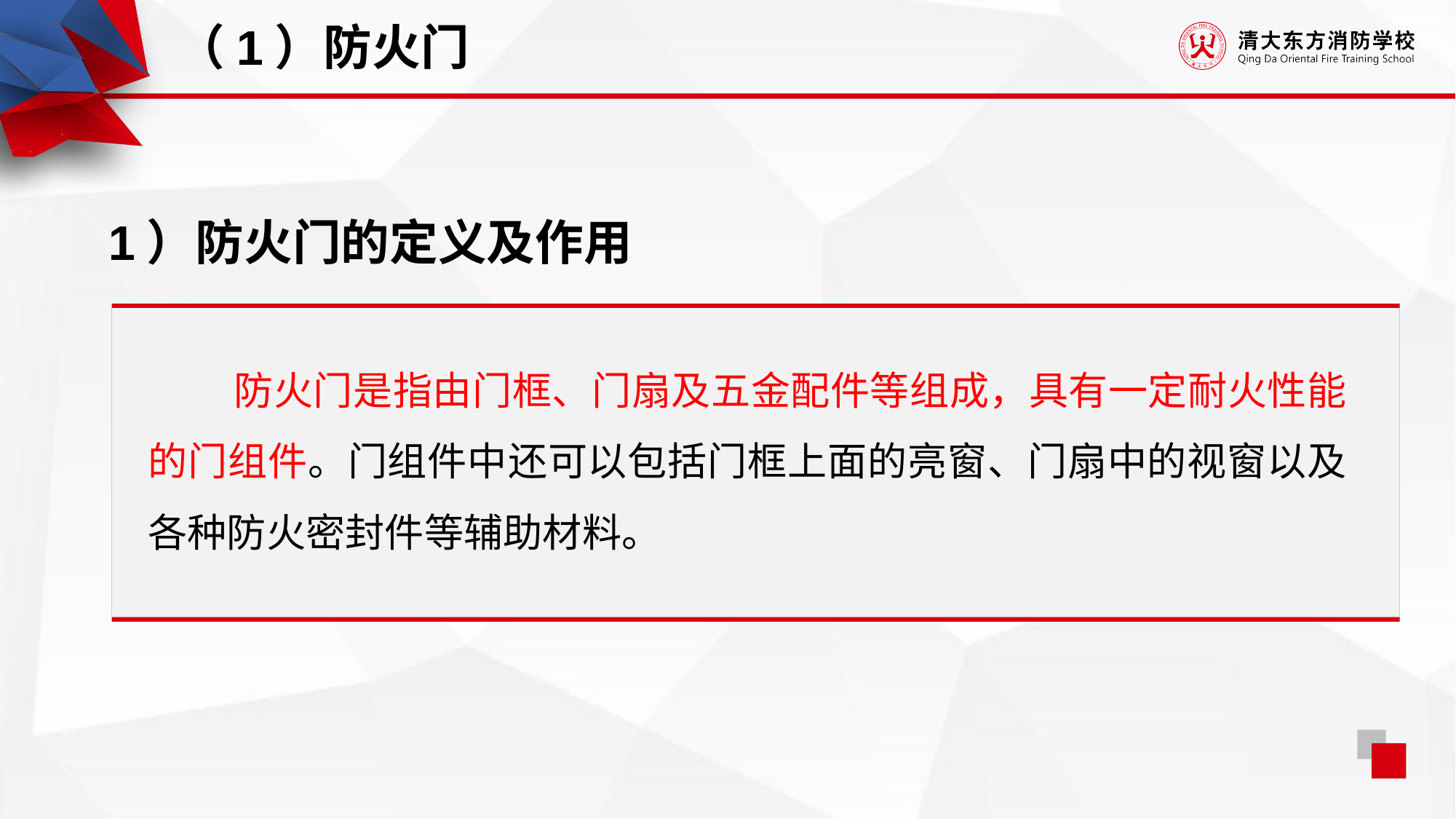

（1）防火门

1）防火门的定义及作用

防火门是指由门框、门扇及五金配件等组成，具有一定耐火性能的门组件。门组件中还可以包括门框上面的亮窗、门扇中的视窗以及各种防火密封件等辅助材料。